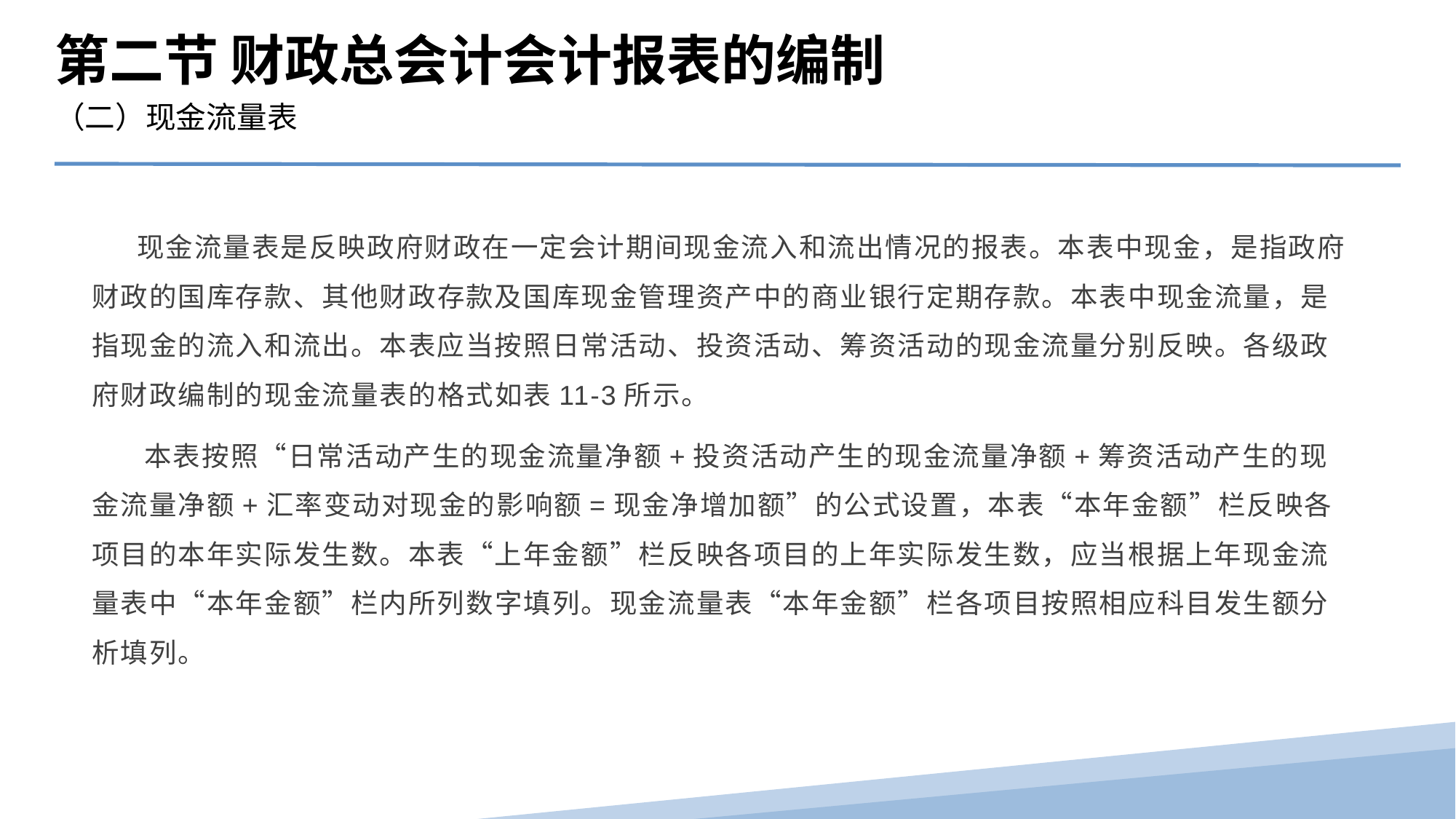

第二节 财政总会计会计报表的编制
（二）现金流量表
     现金流量表是反映政府财政在一定会计期间现金流入和流出情况的报表。本表中现金，是指政府财政的国库存款、其他财政存款及国库现金管理资产中的商业银行定期存款。本表中现金流量，是指现金的流入和流出。本表应当按照日常活动、投资活动、筹资活动的现金流量分别反映。各级政府财政编制的现金流量表的格式如表11-3所示。
      本表按照“日常活动产生的现金流量净额+投资活动产生的现金流量净额+筹资活动产生的现金流量净额+汇率变动对现金的影响额=现金净增加额”的公式设置，本表“本年金额”栏反映各项目的本年实际发生数。本表“上年金额”栏反映各项目的上年实际发生数，应当根据上年现金流量表中“本年金额”栏内所列数字填列。现金流量表“本年金额”栏各项目按照相应科目发生额分析填列。